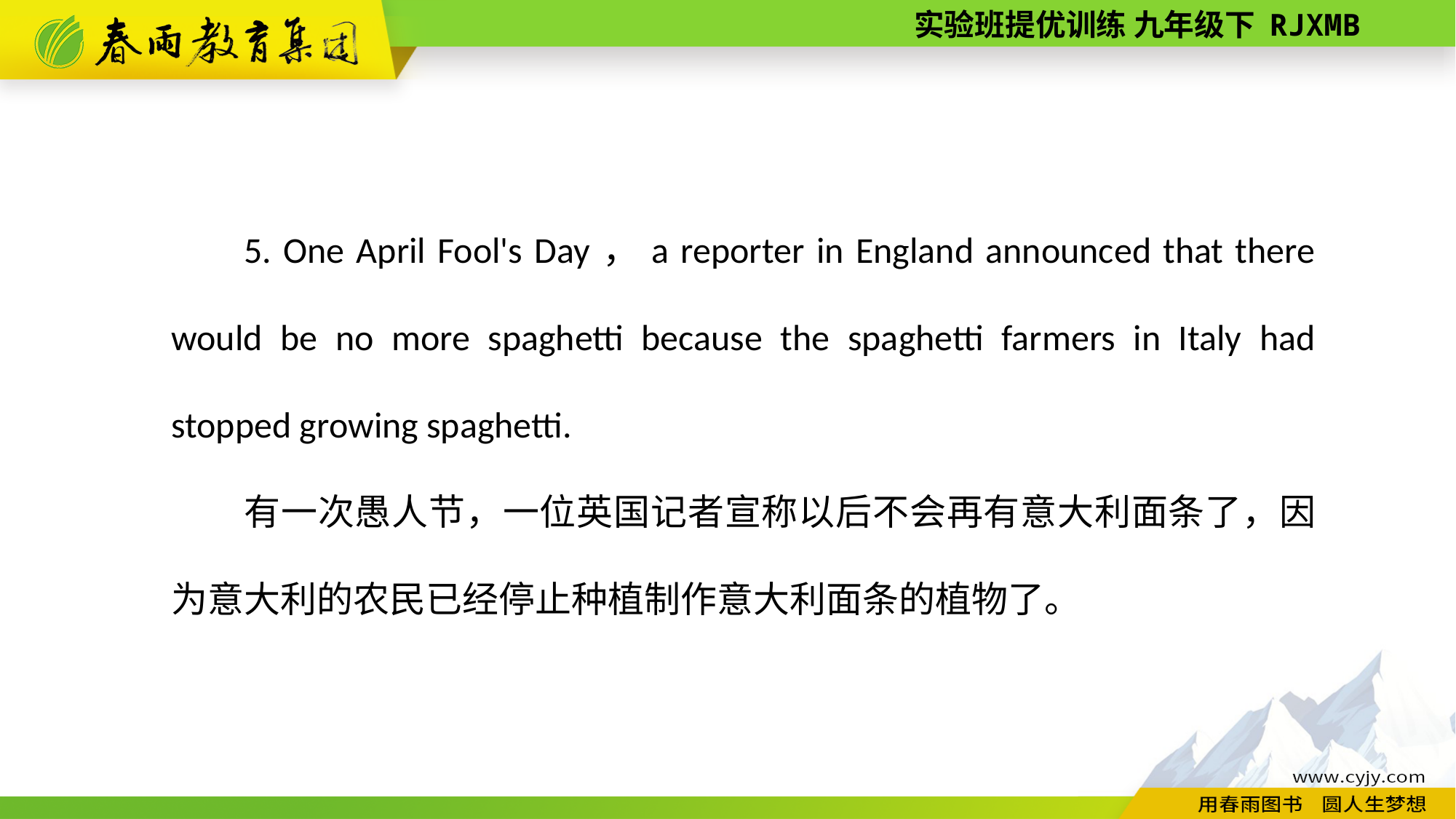

5. One April Fool's Day，a reporter in England announced that there would be no more spaghetti because the spaghetti farmers in Italy had stopped growing spaghetti.
有一次愚人节，一位英国记者宣称以后不会再有意大利面条了，因为意大利的农民已经停止种植制作意大利面条的植物了。